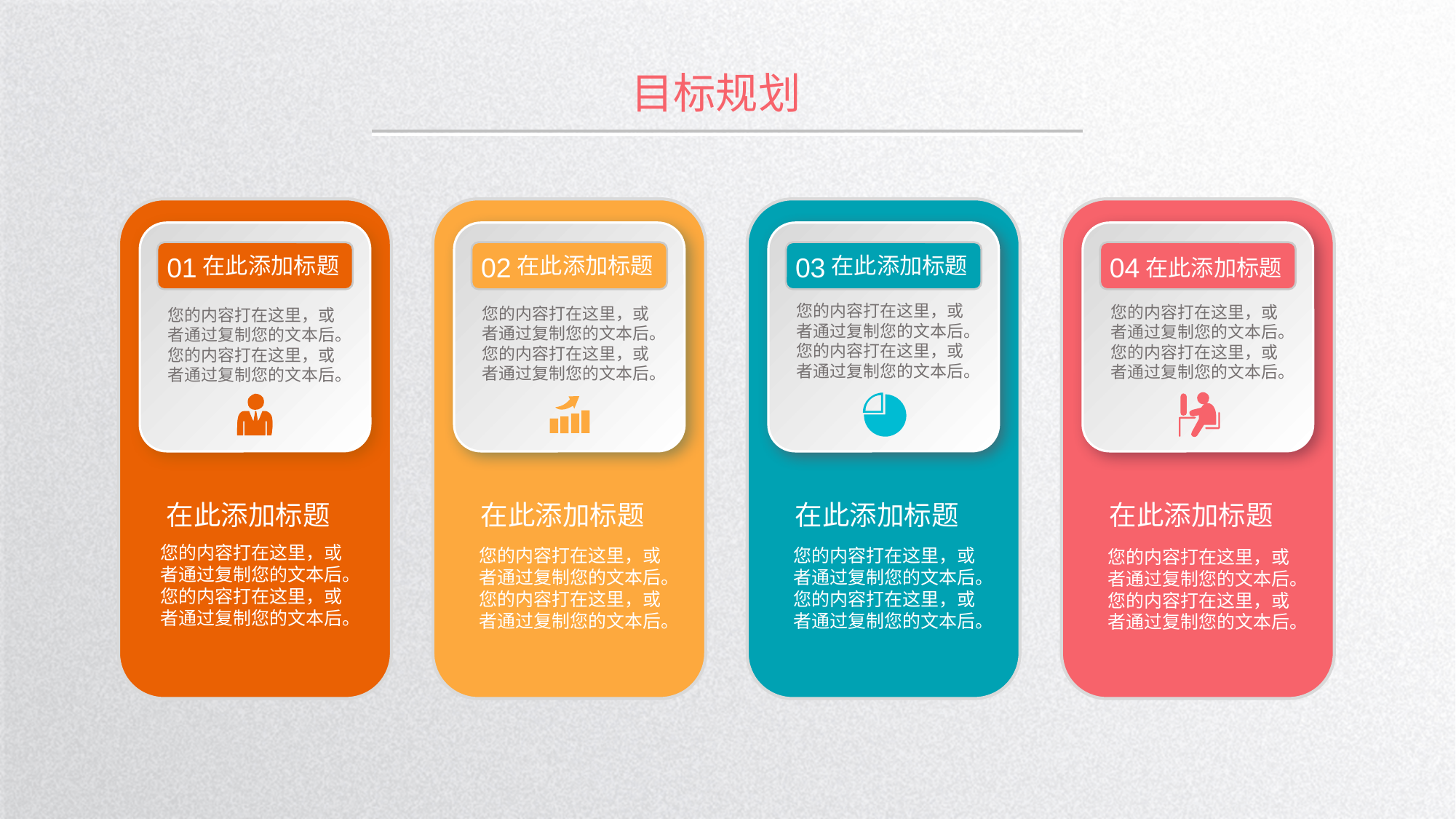

目标规划

01
在此添加标题
您的内容打在这里，或者通过复制您的文本后。您的内容打在这里，或者通过复制您的文本后。
在此添加标题
您的内容打在这里，或者通过复制您的文本后。您的内容打在这里，或者通过复制您的文本后。

02
在此添加标题
您的内容打在这里，或者通过复制您的文本后。您的内容打在这里，或者通过复制您的文本后。
在此添加标题
您的内容打在这里，或者通过复制您的文本后。您的内容打在这里，或者通过复制您的文本后。

03
在此添加标题
您的内容打在这里，或者通过复制您的文本后。您的内容打在这里，或者通过复制您的文本后。
在此添加标题
您的内容打在这里，或者通过复制您的文本后。您的内容打在这里，或者通过复制您的文本后。

04
在此添加标题
您的内容打在这里，或者通过复制您的文本后。您的内容打在这里，或者通过复制您的文本后。
在此添加标题
您的内容打在这里，或者通过复制您的文本后。您的内容打在这里，或者通过复制您的文本后。